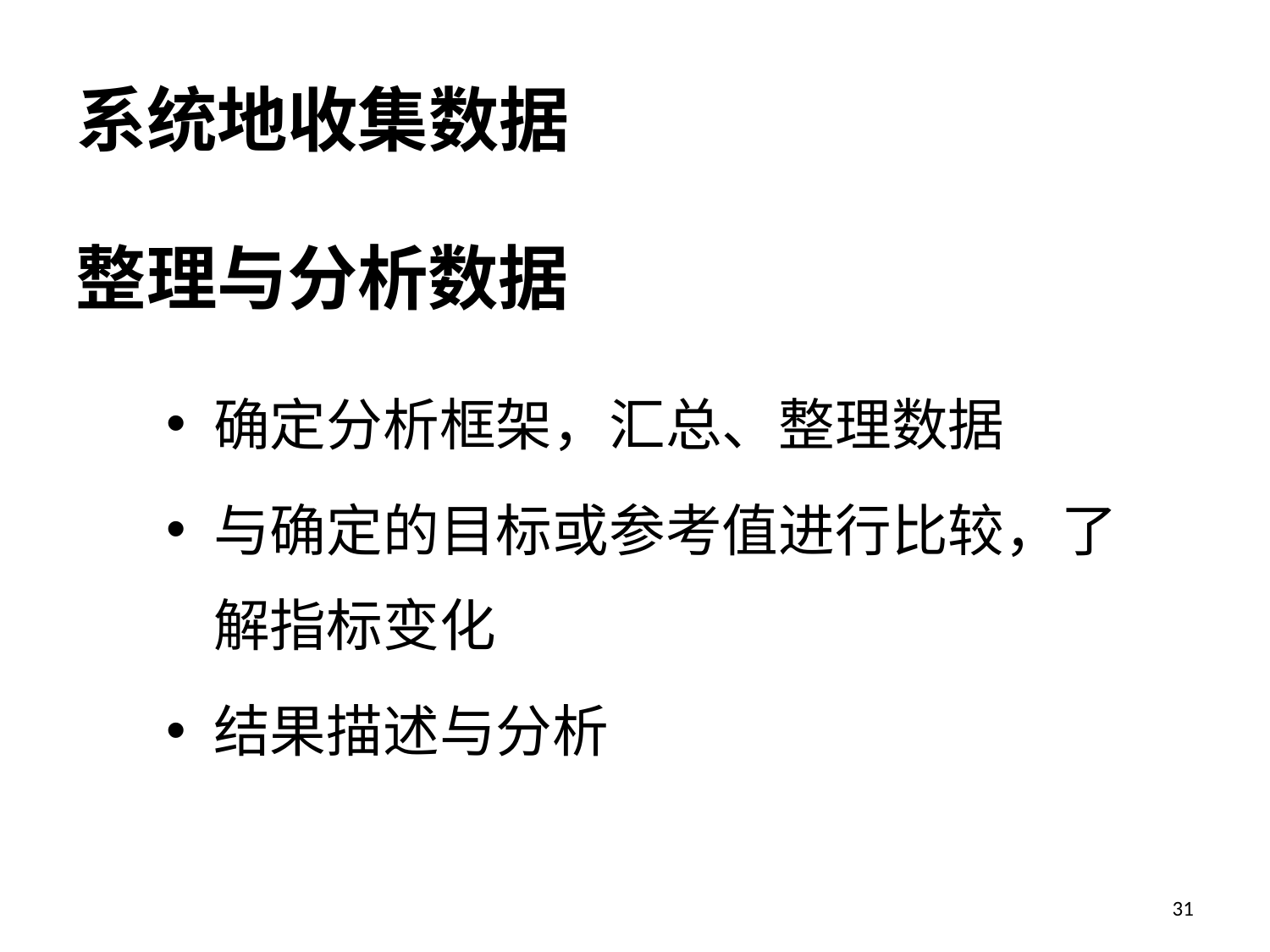

# 系统地收集数据
整理与分析数据
确定分析框架，汇总、整理数据
与确定的目标或参考值进行比较，了解指标变化
结果描述与分析
31